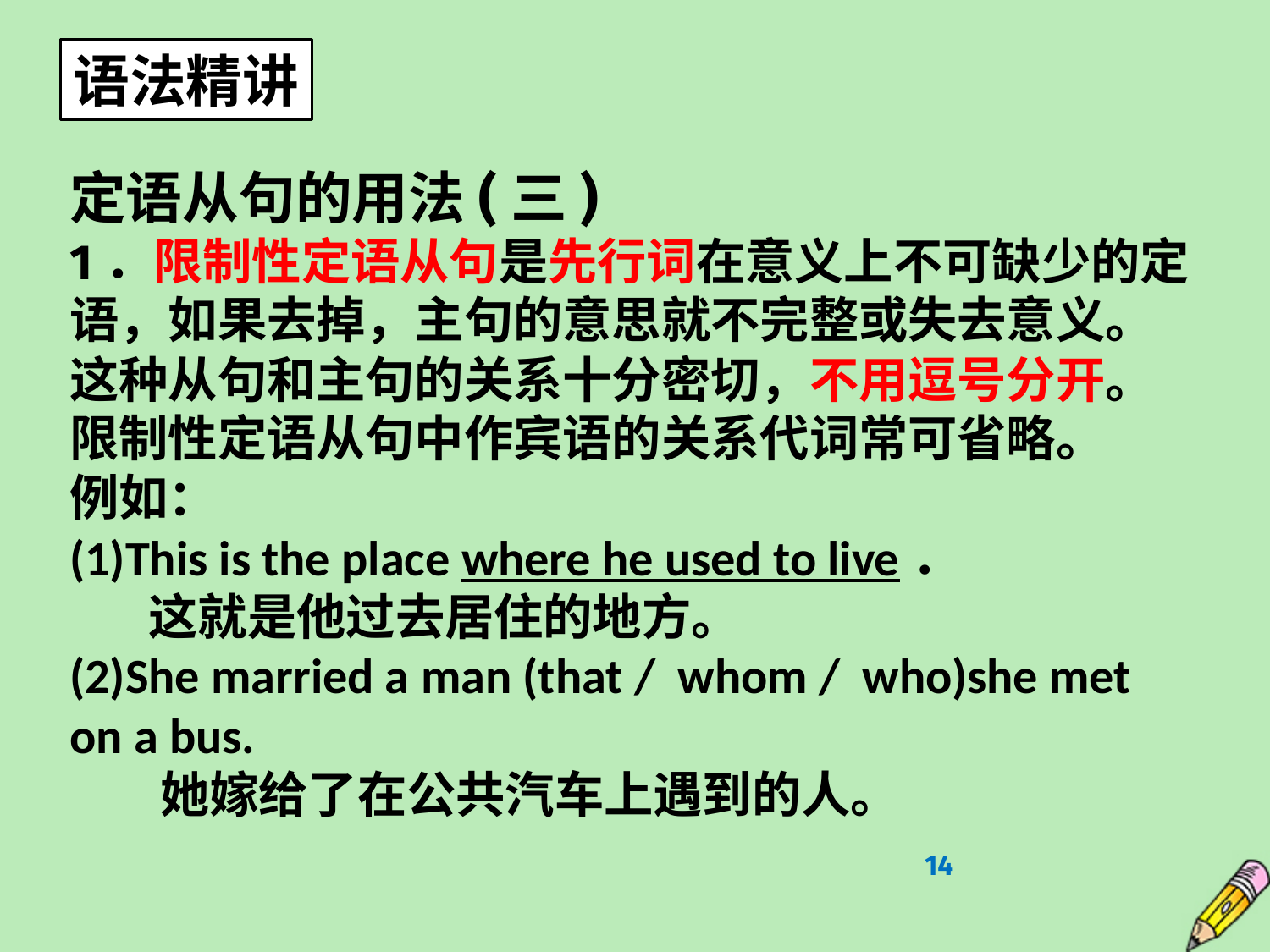

语法精讲
定语从句的用法(三)
1．限制性定语从句是先行词在意义上不可缺少的定语，如果去掉，主句的意思就不完整或失去意义。这种从句和主句的关系十分密切，不用逗号分开。限制性定语从句中作宾语的关系代词常可省略。
例如：
(1)This is the place where he used to live．
      这就是他过去居住的地方。
(2)She married a man (that /  whom /  who)she met on a bus.
       她嫁给了在公共汽车上遇到的人。
14